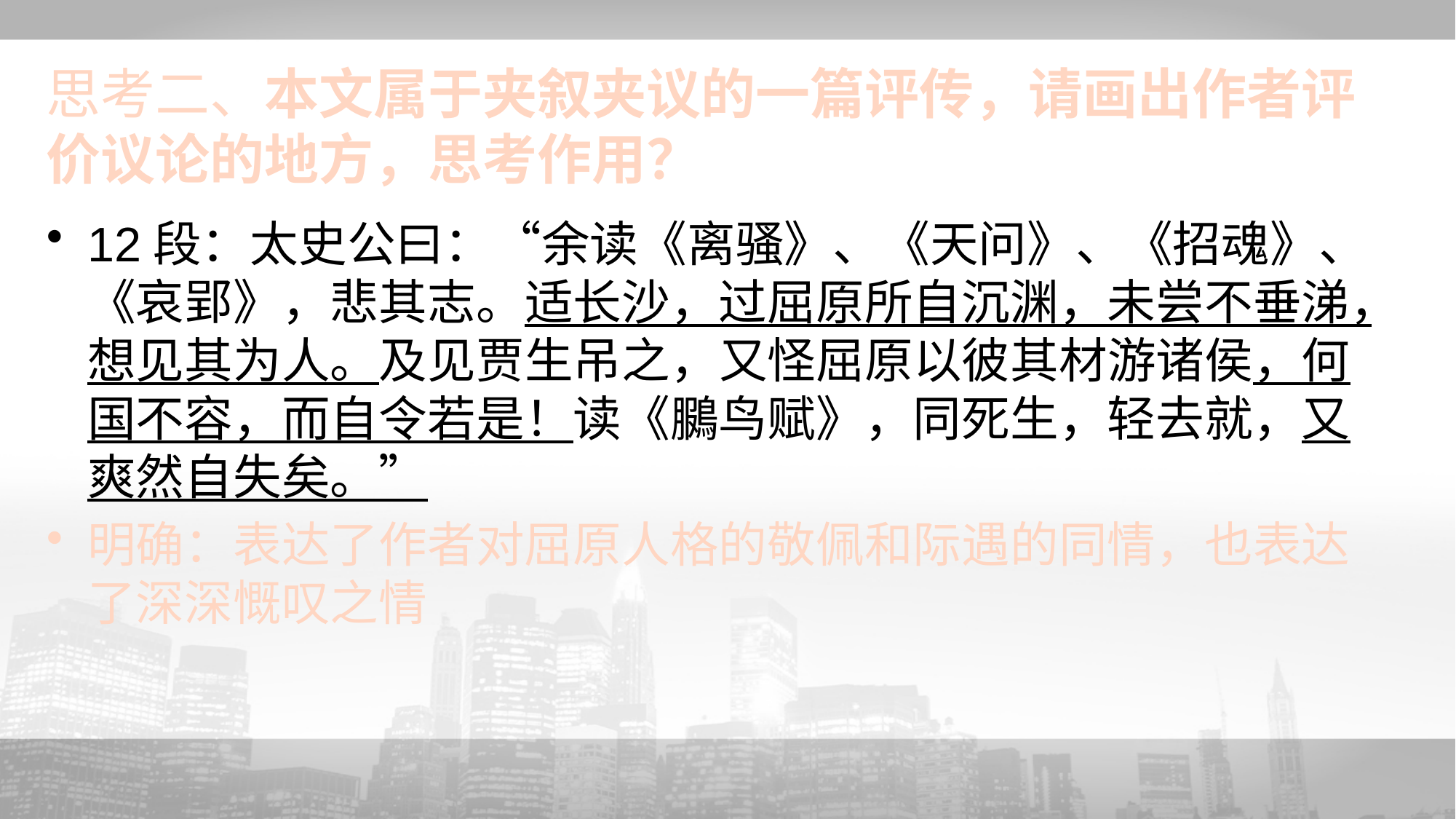

# 思考二、本文属于夹叙夹议的一篇评传，请画出作者评价议论的地方，思考作用？

12段：太史公曰：“余读《离骚》、《天问》、《招魂》、《哀郢》，悲其志。适长沙，过屈原所自沉渊，未尝不垂涕，想见其为人。及见贾生吊之，又怪屈原以彼其材游诸侯，何国不容，而自令若是！读《鵩鸟赋》，同死生，轻去就，又爽然自失矣。”
明确：表达了作者对屈原人格的敬佩和际遇的同情，也表达了深深慨叹之情